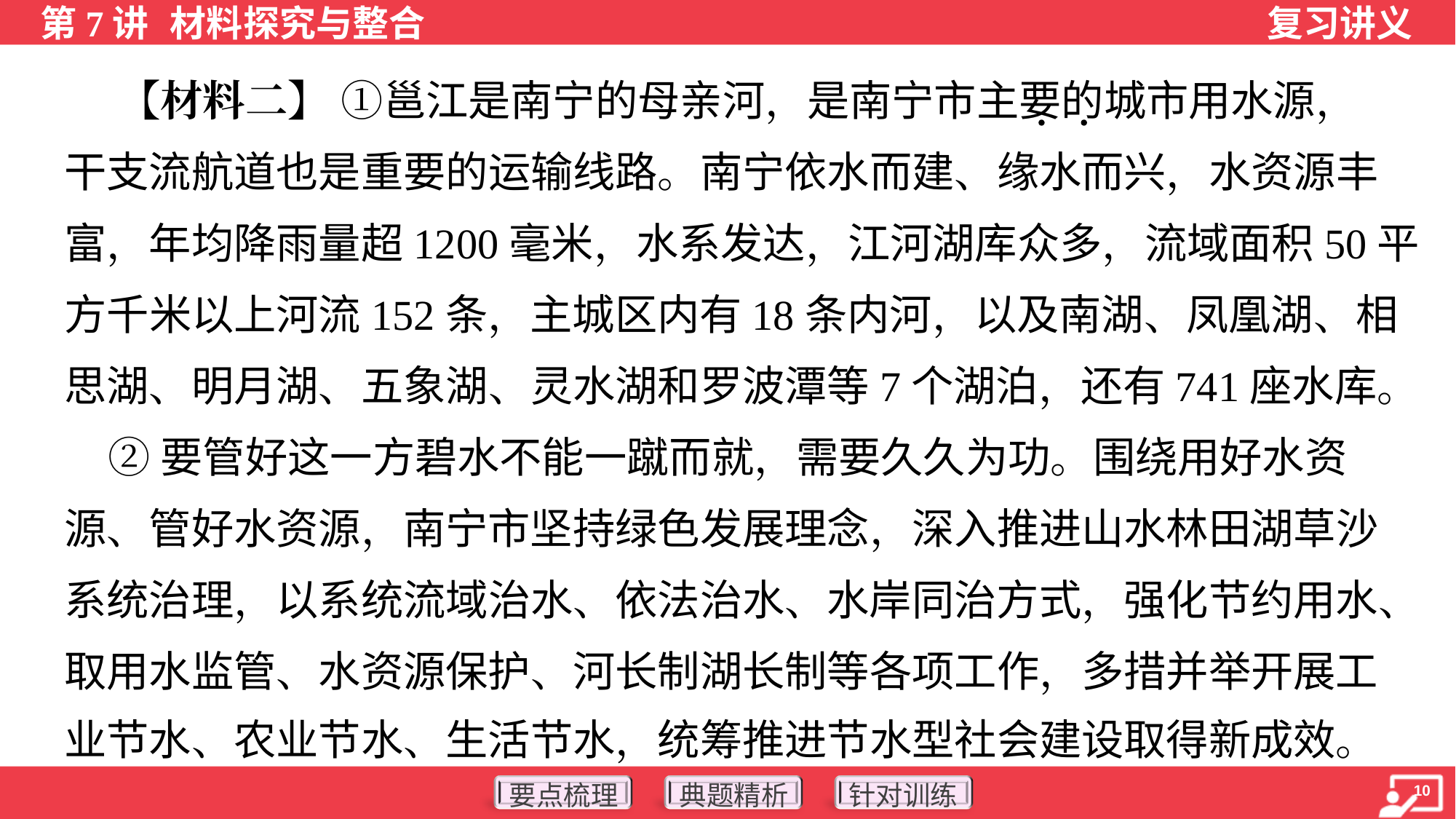

【材料二】 ①邕江是南宁的母亲河，是南宁市主要的城市用水源，
干支流航道也是重要的运输线路。南宁依水而建、缘水而兴，水资源丰
富，年均降雨量超1200毫米，水系发达，江河湖库众多，流域面积50平
方千米以上河流152条，主城区内有18条内河，以及南湖、凤凰湖、相
思湖、明月湖、五象湖、灵水湖和罗波潭等7个湖泊，还有741座水库。
    ②要管好这一方碧水不能一蹴而就，需要久久为功。围绕用好水资
源、管好水资源，南宁市坚持绿色发展理念，深入推进山水林田湖草沙
系统治理，以系统流域治水、依法治水、水岸同治方式，强化节约用水、
取用水监管、水资源保护、河长制湖长制等各项工作，多措并举开展工
业节水、农业节水、生活节水，统筹推进节水型社会建设取得新成效。